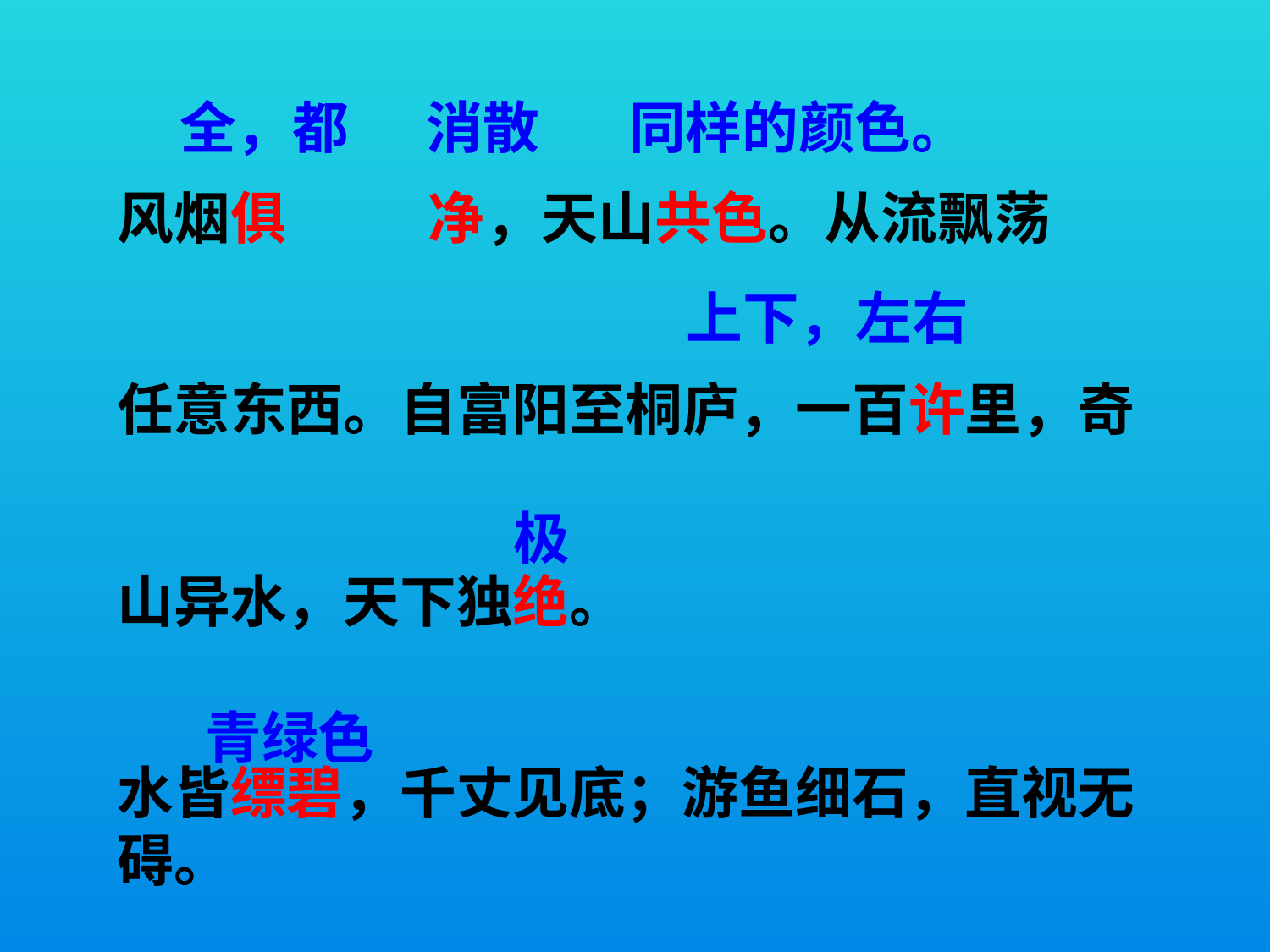

全，都      消散       同样的颜色。
风烟俱           净，天山共色。从流飘荡

任意东西。自富阳至桐庐，一百许里，奇

山异水，天下独绝。

水皆缥碧，千丈见底；游鱼细石，直视无碍。
                                           上下，左右
 极
     青绿色